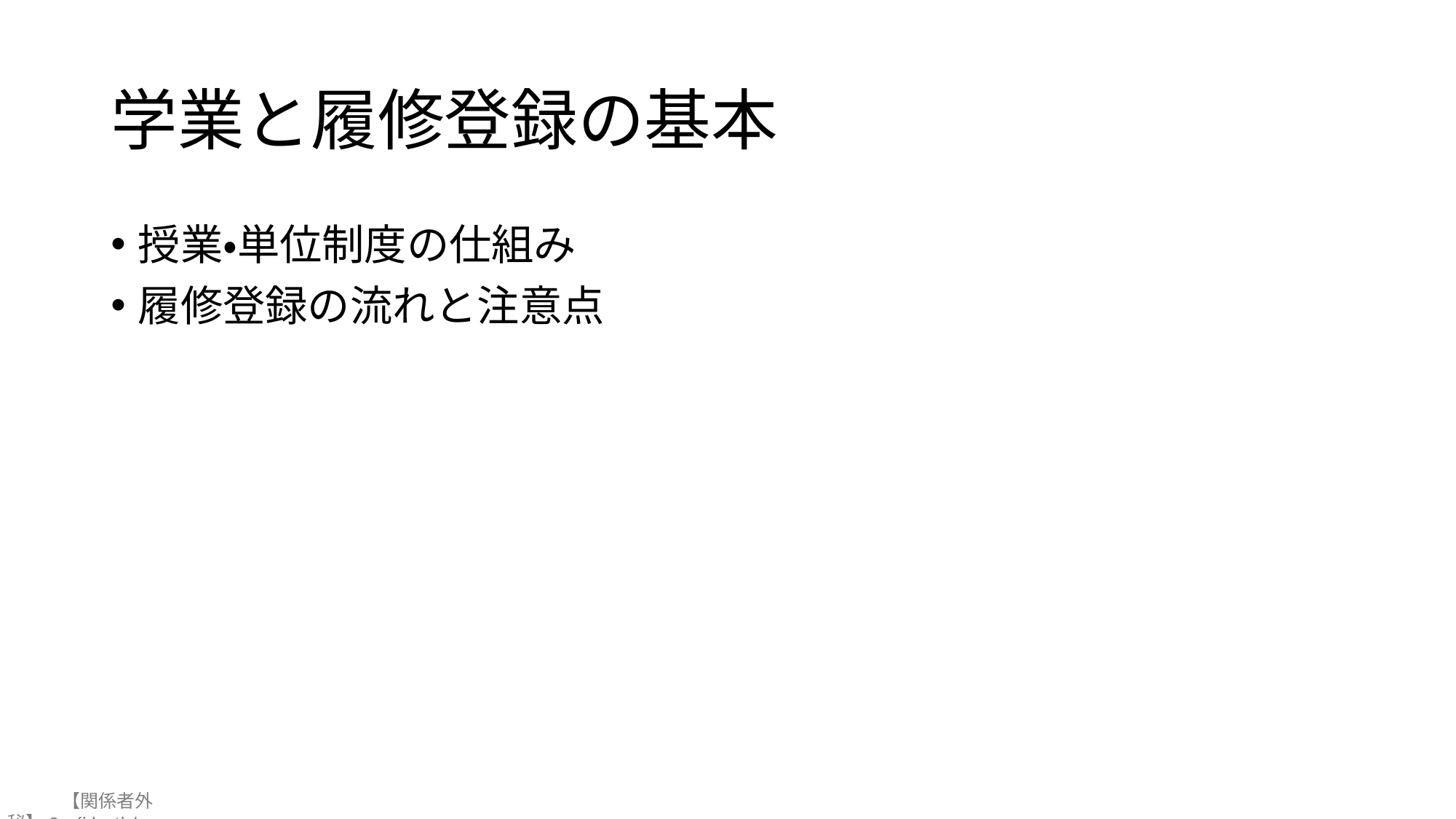

# 学業と履修登録の基本
授業・単位制度の仕組み
履修登録の流れと注意点